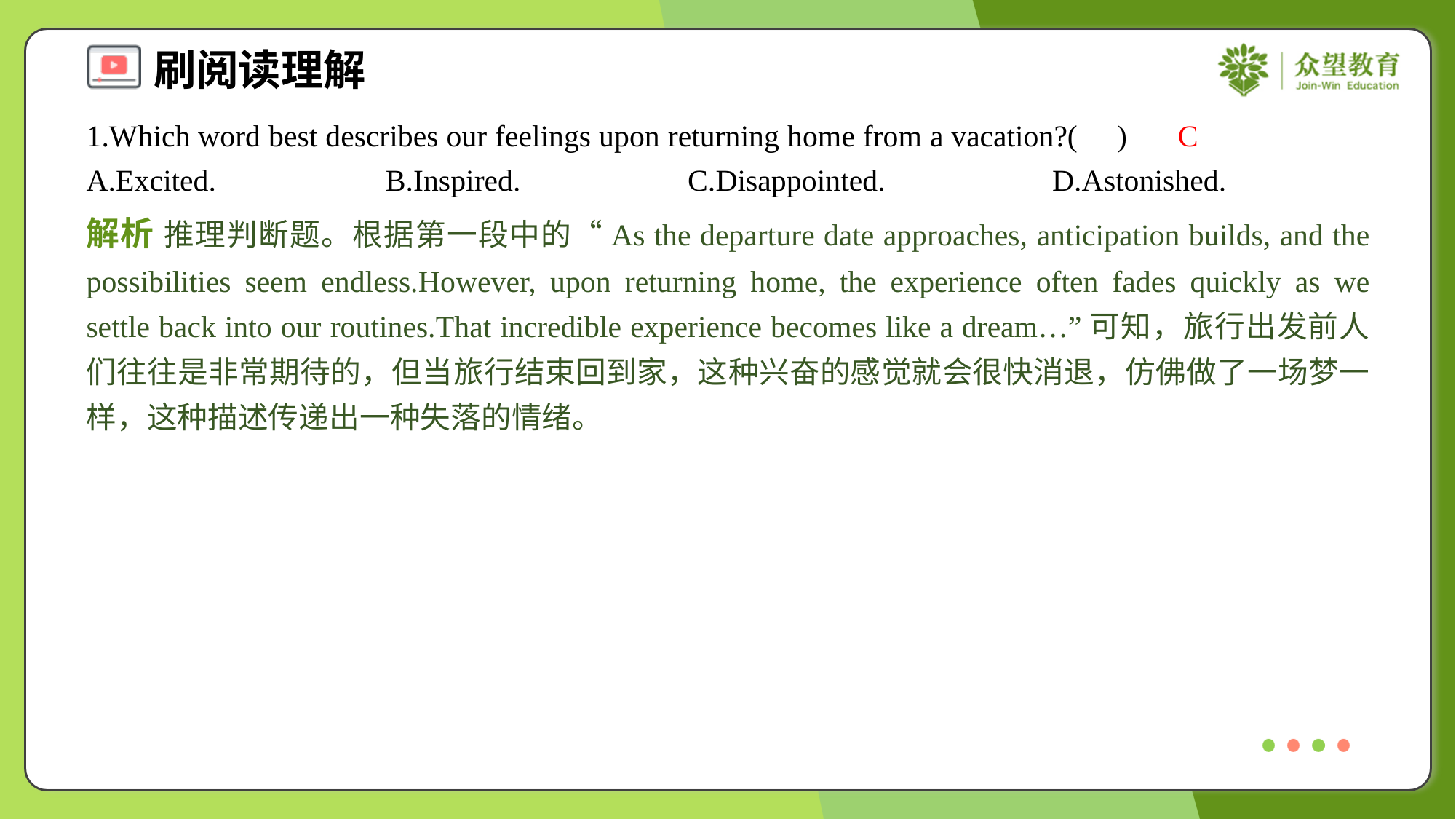

1.Which word best describes our feelings upon returning home from a vacation?(     )
C
A.Excited.	B.Inspired.	C.Disappointed.	D.Astonished.
解析 推理判断题。根据第一段中的“As the departure date approaches, anticipation builds, and the possibilities seem endless.However, upon returning home, the experience often fades quickly as we settle back into our routines.That incredible experience becomes like a dream…”可知，旅行出发前人们往往是非常期待的，但当旅行结束回到家，这种兴奋的感觉就会很快消退，仿佛做了一场梦一样，这种描述传递出一种失落的情绪。